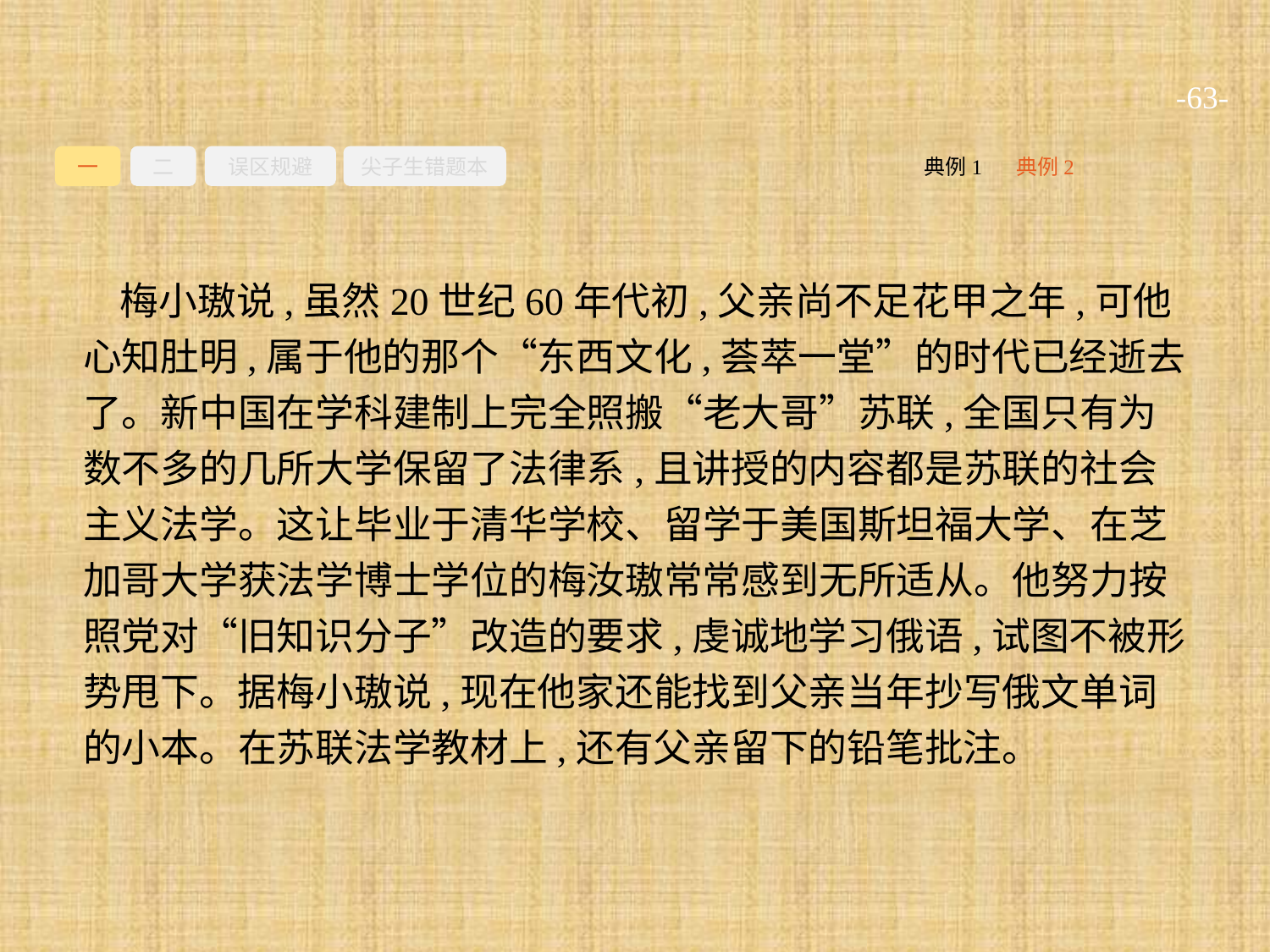

-63-
一
二
误区规避
尖子生错题本
典例2
典例1
梅小璈说,虽然20世纪60年代初,父亲尚不足花甲之年,可他心知肚明,属于他的那个“东西文化,荟萃一堂”的时代已经逝去了。新中国在学科建制上完全照搬“老大哥”苏联,全国只有为数不多的几所大学保留了法律系,且讲授的内容都是苏联的社会主义法学。这让毕业于清华学校、留学于美国斯坦福大学、在芝加哥大学获法学博士学位的梅汝璈常常感到无所适从。他努力按照党对“旧知识分子”改造的要求,虔诚地学习俄语,试图不被形势甩下。据梅小璈说,现在他家还能找到父亲当年抄写俄文单词的小本。在苏联法学教材上,还有父亲留下的铅笔批注。